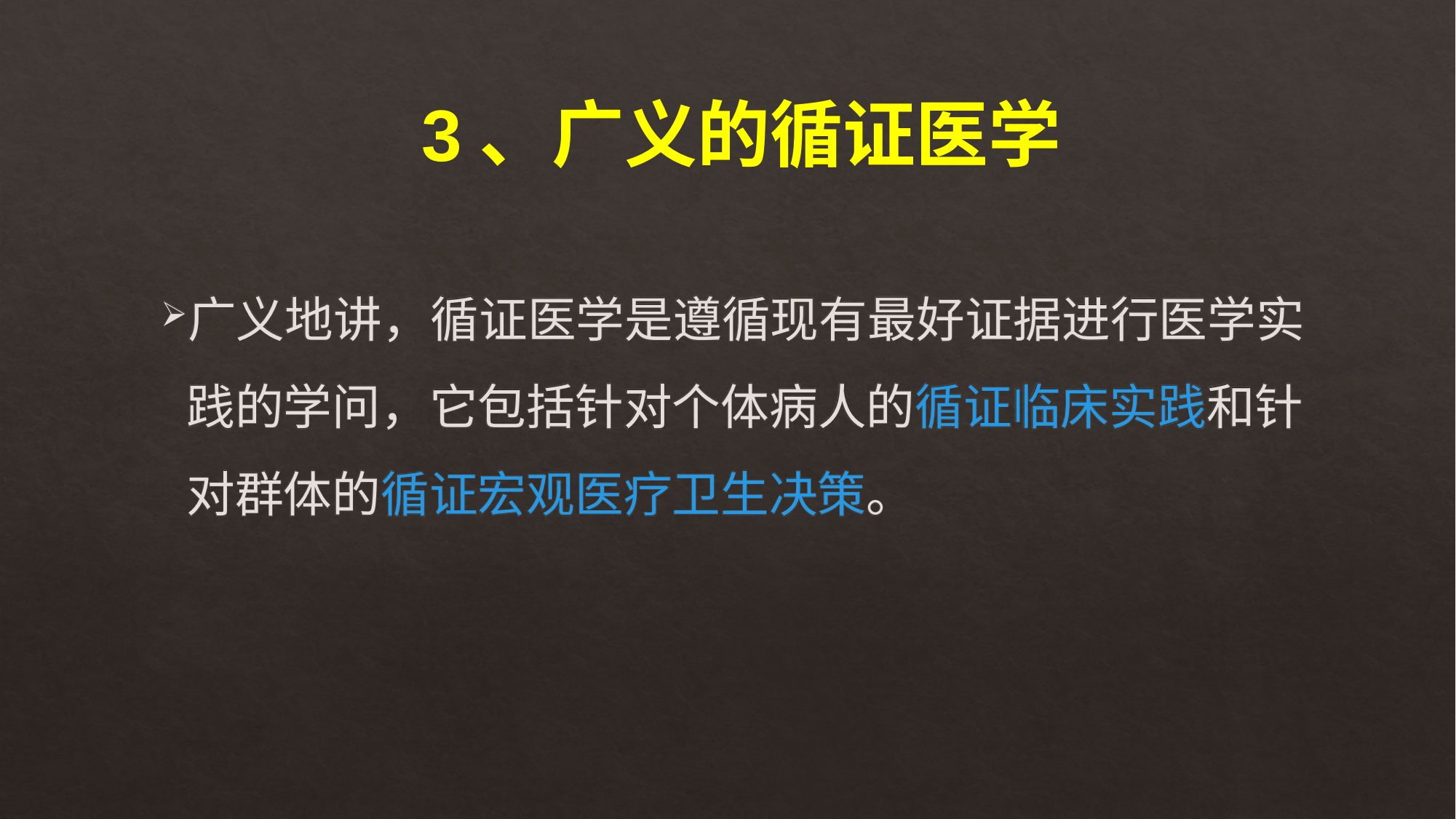

3、广义的循证医学
广义地讲，循证医学是遵循现有最好证据进行医学实践的学问，它包括针对个体病人的循证临床实践和针对群体的循证宏观医疗卫生决策。